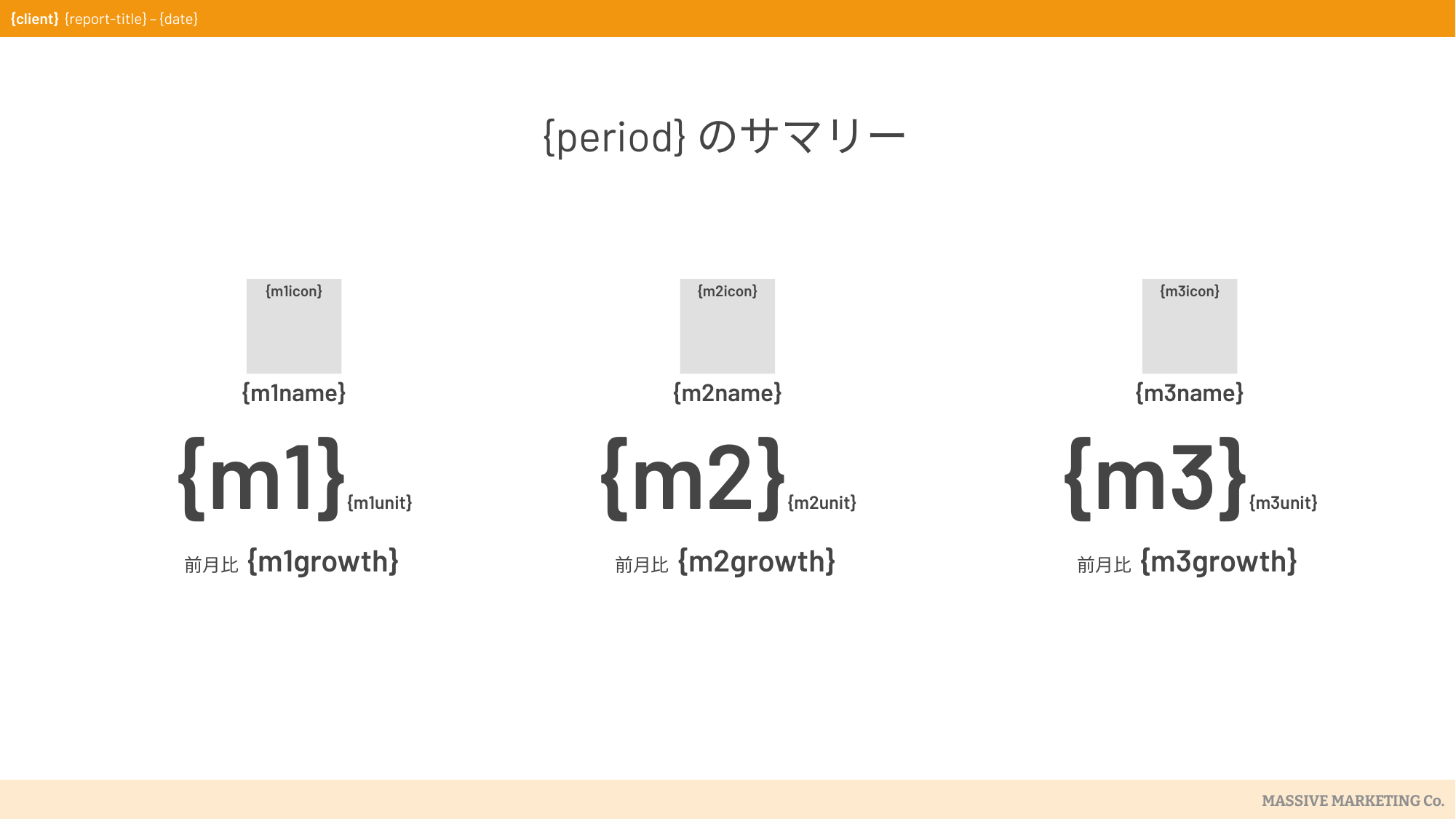

{period}のサマリー
{m2icon}
{m3icon}
{m1icon}
{m2name}
{m3name}
{m1name}
{m2}{m2unit}
{m3}{m3unit}
{m1}{m1unit}
前月比 {m2growth}
前月比 {m3growth}
前月比 {m1growth}